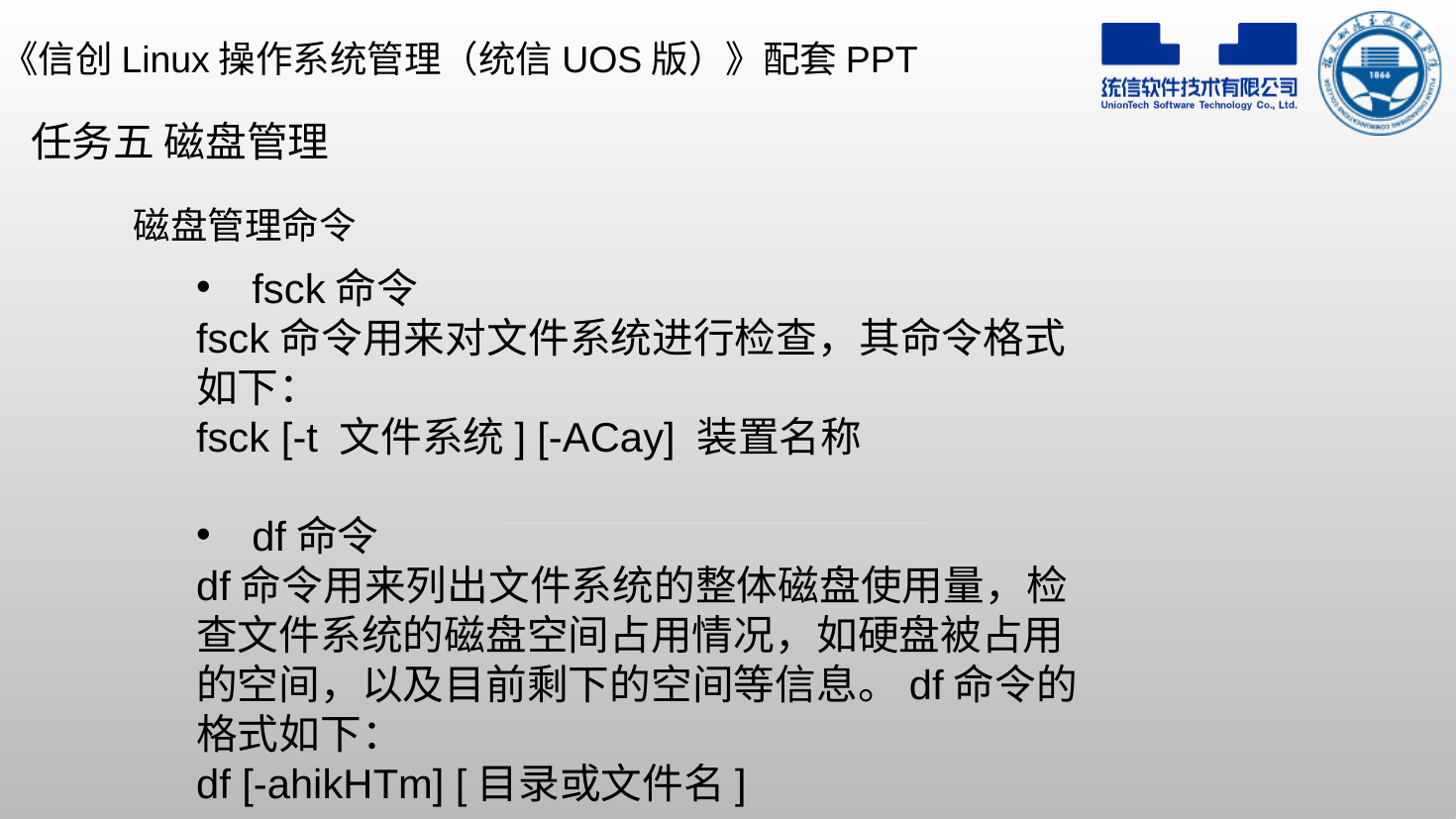

任务五 磁盘管理
磁盘管理命令
fsck命令
fsck命令用来对文件系统进行检查，其命令格式如下：
fsck [-t 文件系统] [-ACay] 装置名称

df命令
df命令用来列出文件系统的整体磁盘使用量，检查文件系统的磁盘空间占用情况，如硬盘被占用的空间，以及目前剩下的空间等信息。df命令的格式如下：
df [-ahikHTm] [目录或文件名]